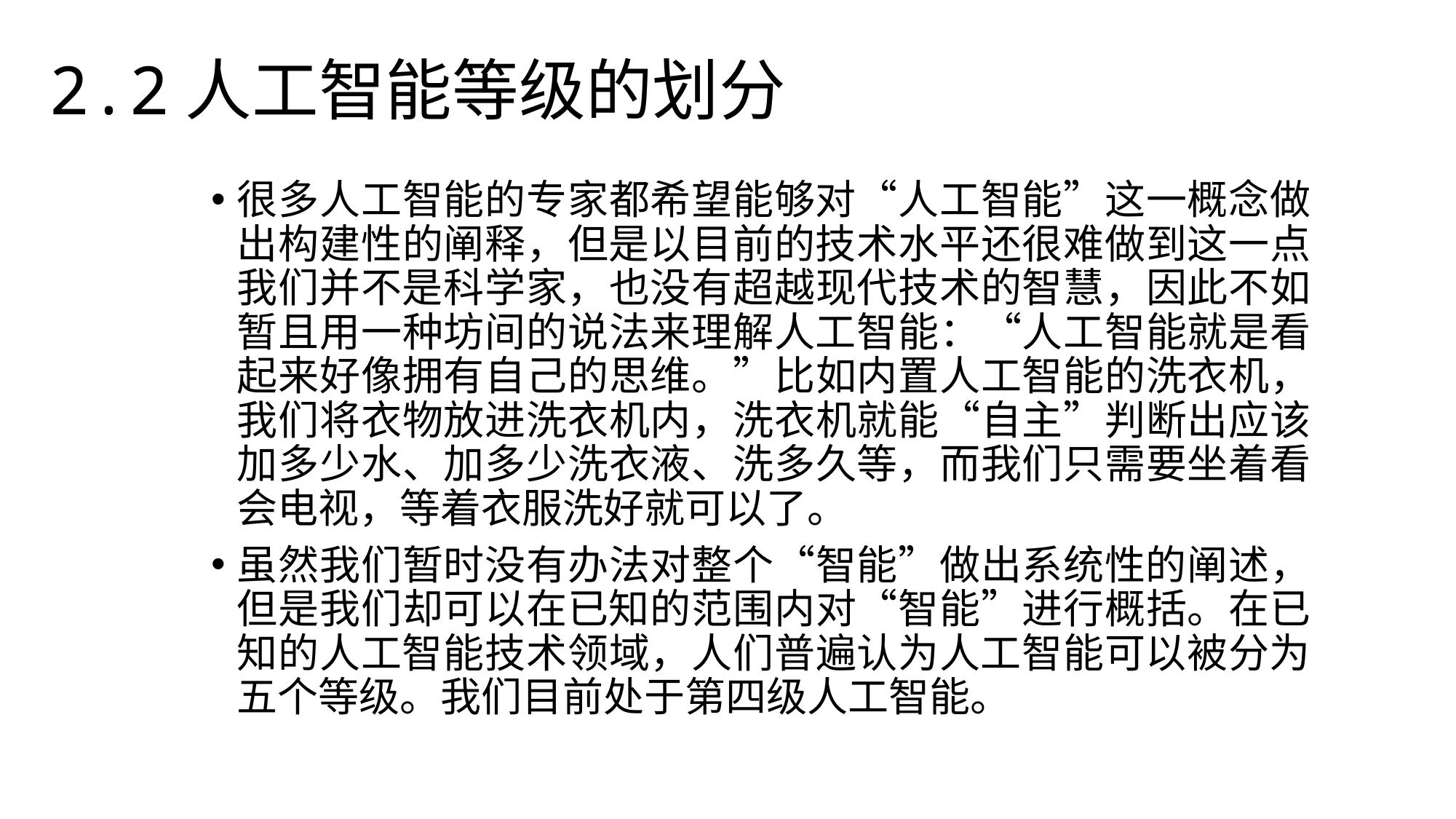

2.2人工智能等级的划分
很多人工智能的专家都希望能够对“人工智能”这一概念做出构建性的阐释，但是以目前的技术水平还很难做到这一点我们并不是科学家，也没有超越现代技术的智慧，因此不如暂且用一种坊间的说法来理解人工智能：“人工智能就是看起来好像拥有自己的思维。”比如内置人工智能的洗衣机，我们将衣物放进洗衣机内，洗衣机就能“自主”判断出应该加多少水、加多少洗衣液、洗多久等，而我们只需要坐着看会电视，等着衣服洗好就可以了。
虽然我们暂时没有办法对整个“智能”做出系统性的阐述，但是我们却可以在已知的范围内对“智能”进行概括。在已知的人工智能技术领域，人们普遍认为人工智能可以被分为五个等级。我们目前处于第四级人工智能。